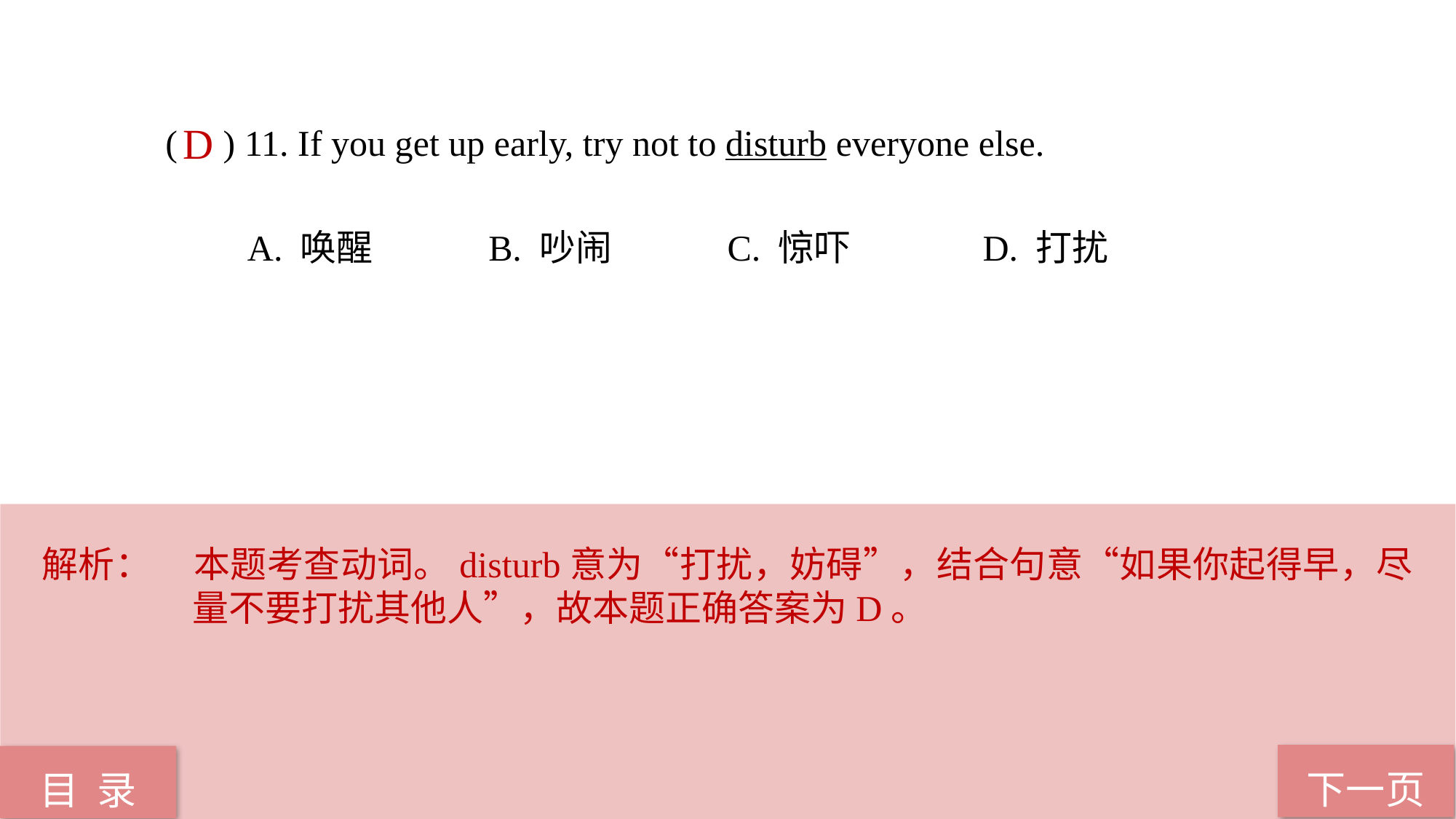

(     ) 11. If you get up early, try not to disturb everyone else.

         A. 唤醒             B. 吵闹             C. 惊吓               D. 打扰
D
解析：	本题考查动词。disturb意为“打扰，妨碍”，结合句意“如果你起得早，尽量不要打扰其他人”，故本题正确答案为D。